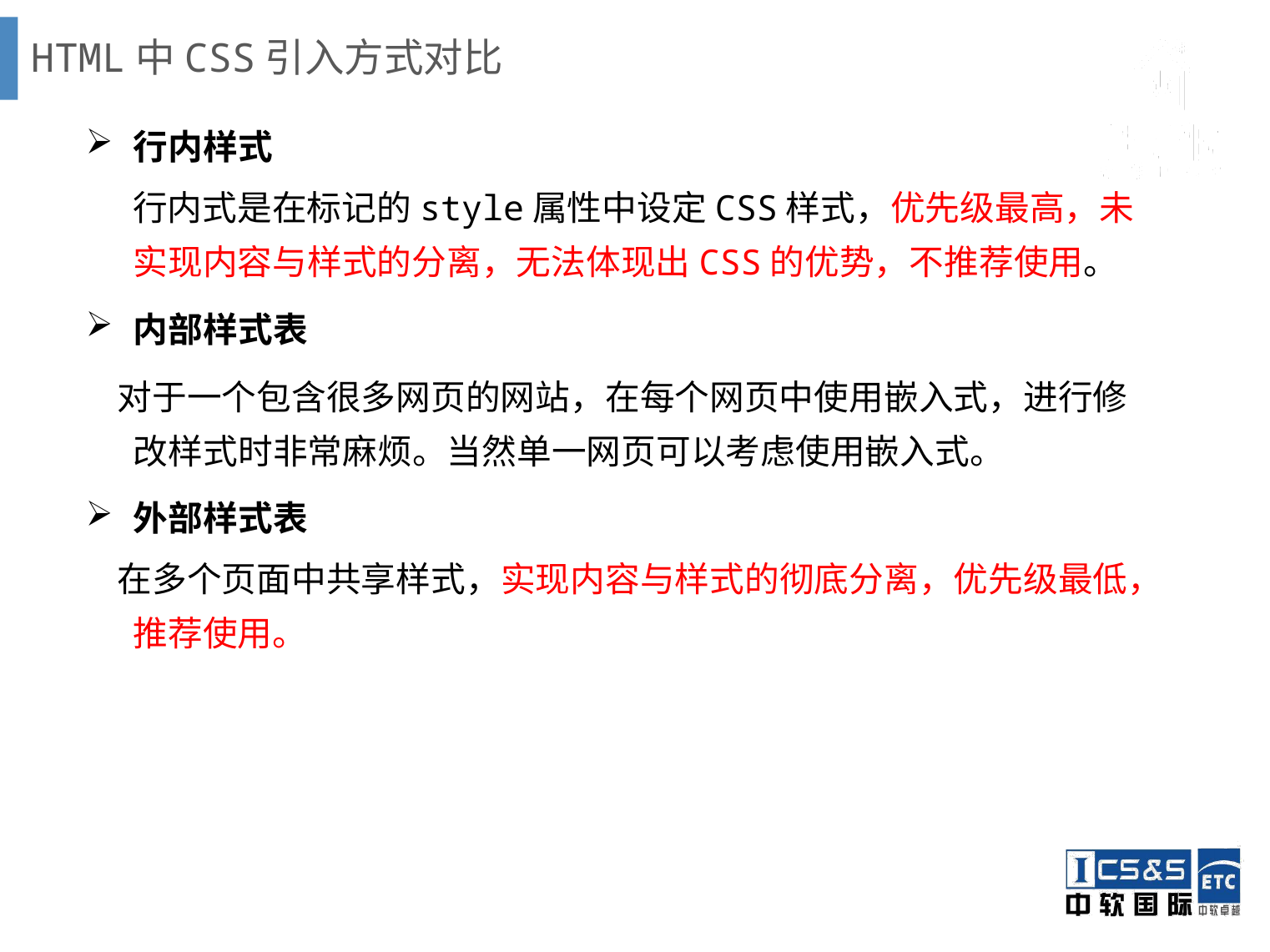

# HTML中CSS引入方式对比
行内样式
     行内式是在标记的style属性中设定CSS样式，优先级最高，未实现内容与样式的分离，无法体现出CSS的优势，不推荐使用。
内部样式表
   对于一个包含很多网页的网站，在每个网页中使用嵌入式，进行修改样式时非常麻烦。当然单一网页可以考虑使用嵌入式。
外部样式表
   在多个页面中共享样式，实现内容与样式的彻底分离，优先级最低，推荐使用。